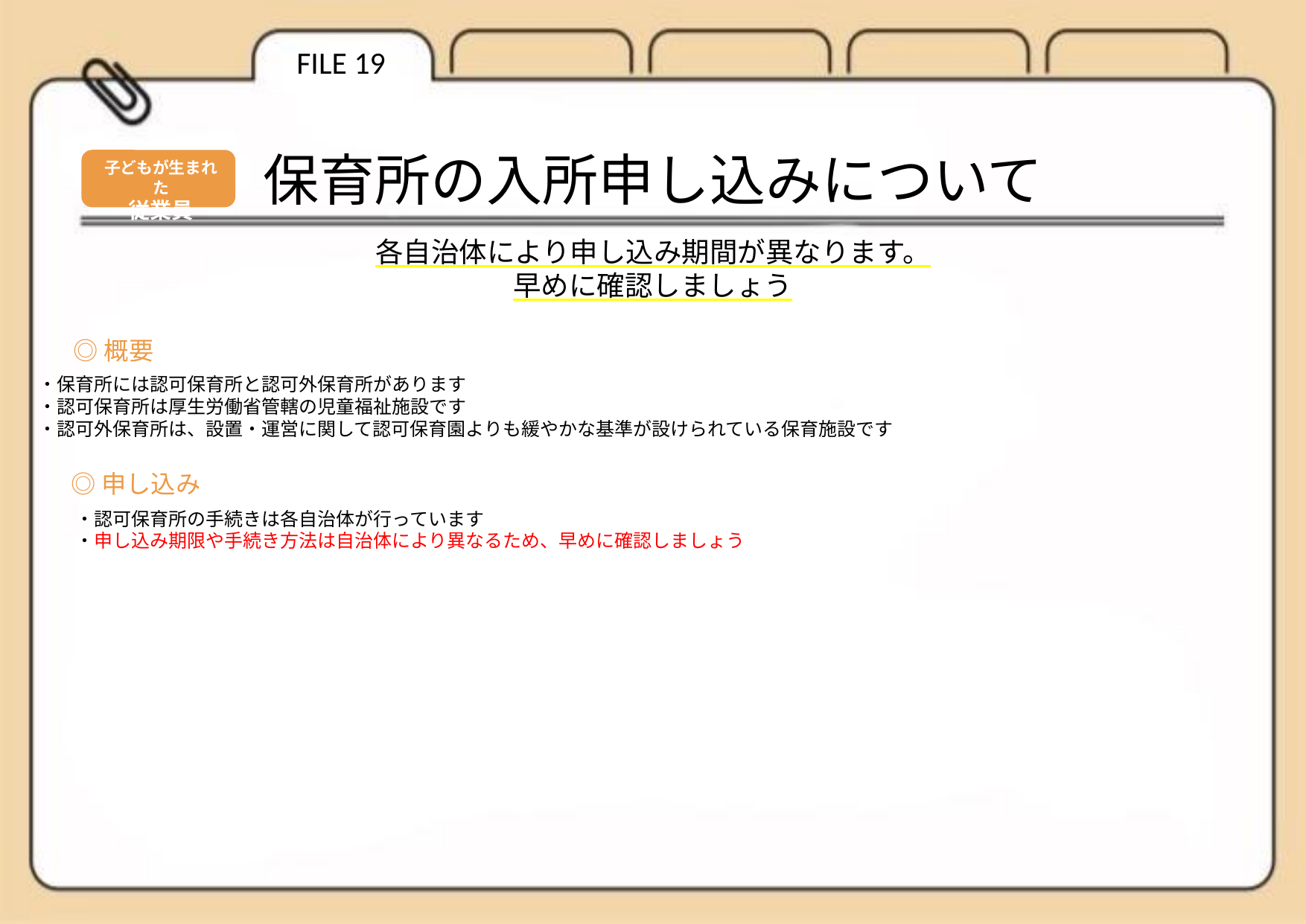

FILE 19
保育所の入所申し込みについて

子どもが生まれた
従業員
各自治体により申し込み期間が異なります。
早めに確認しましょう
◎概要
・保育所には認可保育所と認可外保育所があります
・認可保育所は厚生労働省管轄の児童福祉施設です
・認可外保育所は、設置・運営に関して認可保育園よりも緩やかな基準が設けられている保育施設です
◎申し込み
・認可保育所の手続きは各自治体が行っています
・申し込み期限や手続き方法は自治体により異なるため、早めに確認しましょう